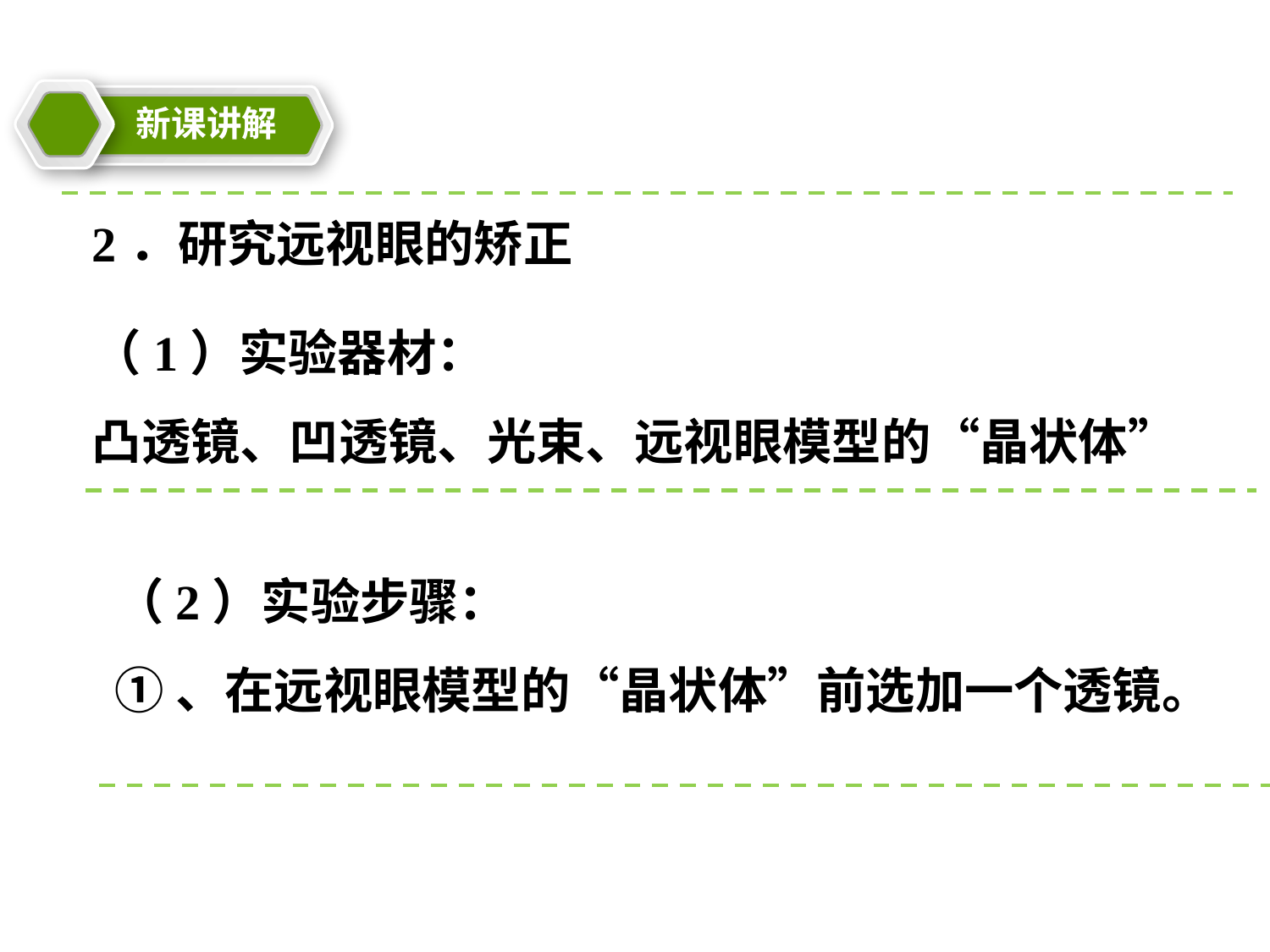

新课讲解
教学目标
2．研究远视眼的矫正
（1）实验器材：
凸透镜、凹透镜、光束、远视眼模型的“晶状体”
（2）实验步骤：
①、在远视眼模型的“晶状体”前选加一个透镜。